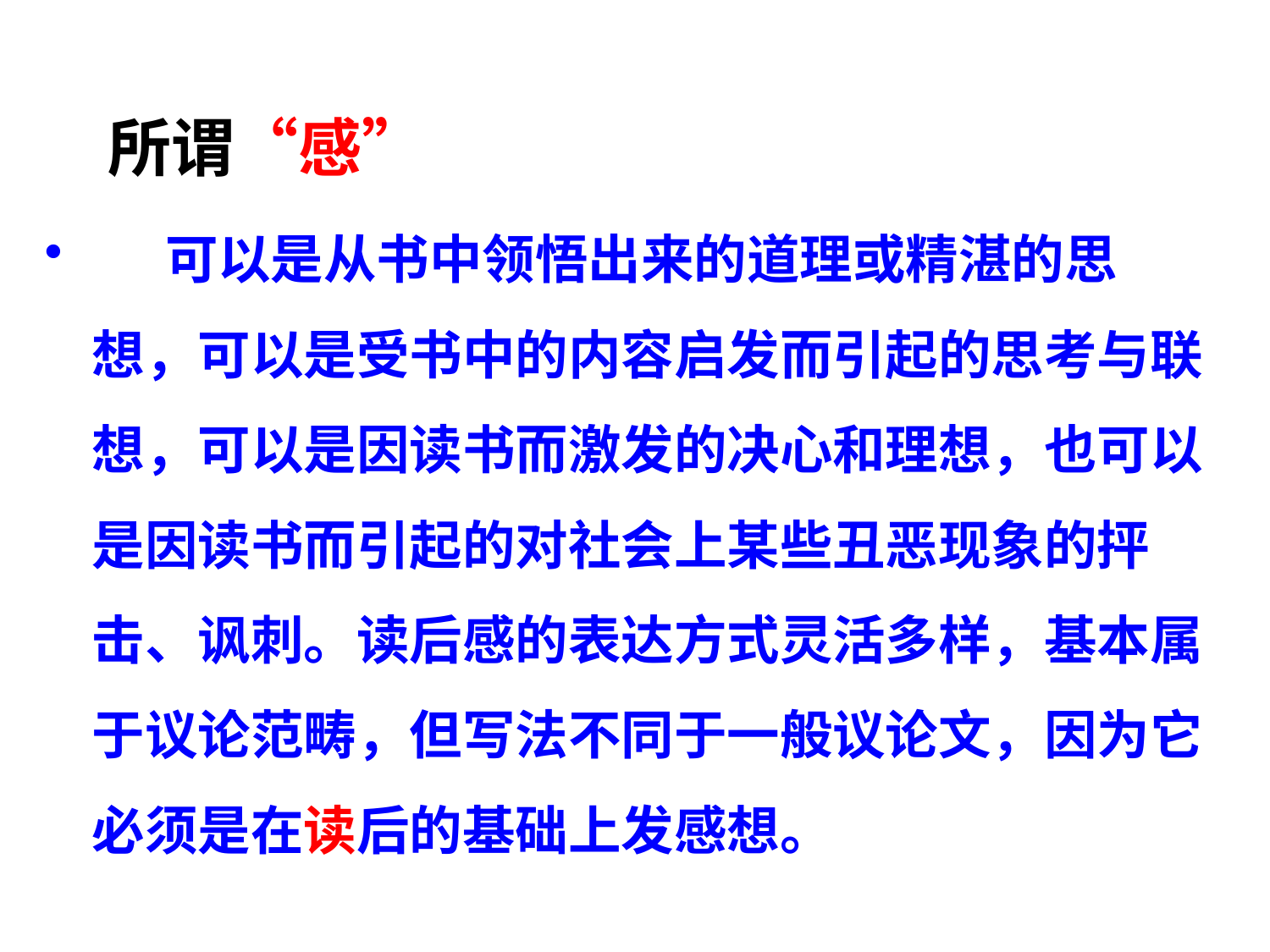

所谓“感”
     可以是从书中领悟出来的道理或精湛的思想，可以是受书中的内容启发而引起的思考与联想，可以是因读书而激发的决心和理想，也可以是因读书而引起的对社会上某些丑恶现象的抨击、讽刺。读后感的表达方式灵活多样，基本属于议论范畴，但写法不同于一般议论文，因为它必须是在读后的基础上发感想。